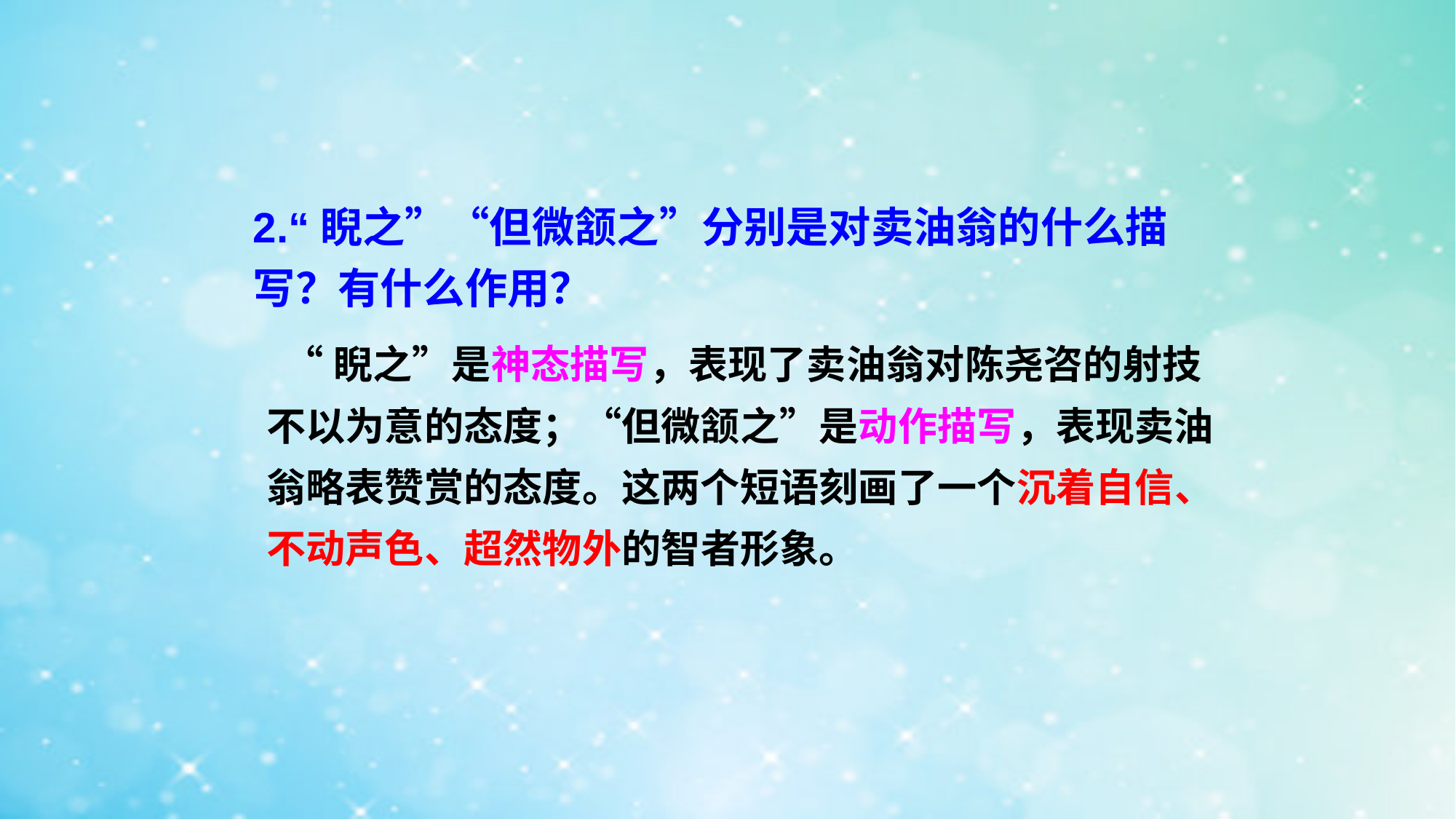

2.“睨之”“但微颔之”分别是对卖油翁的什么描写？有什么作用？
  “睨之”是神态描写，表现了卖油翁对陈尧咨的射技不以为意的态度；“但微颔之”是动作描写，表现卖油翁略表赞赏的态度。这两个短语刻画了一个沉着自信、不动声色、超然物外的智者形象。